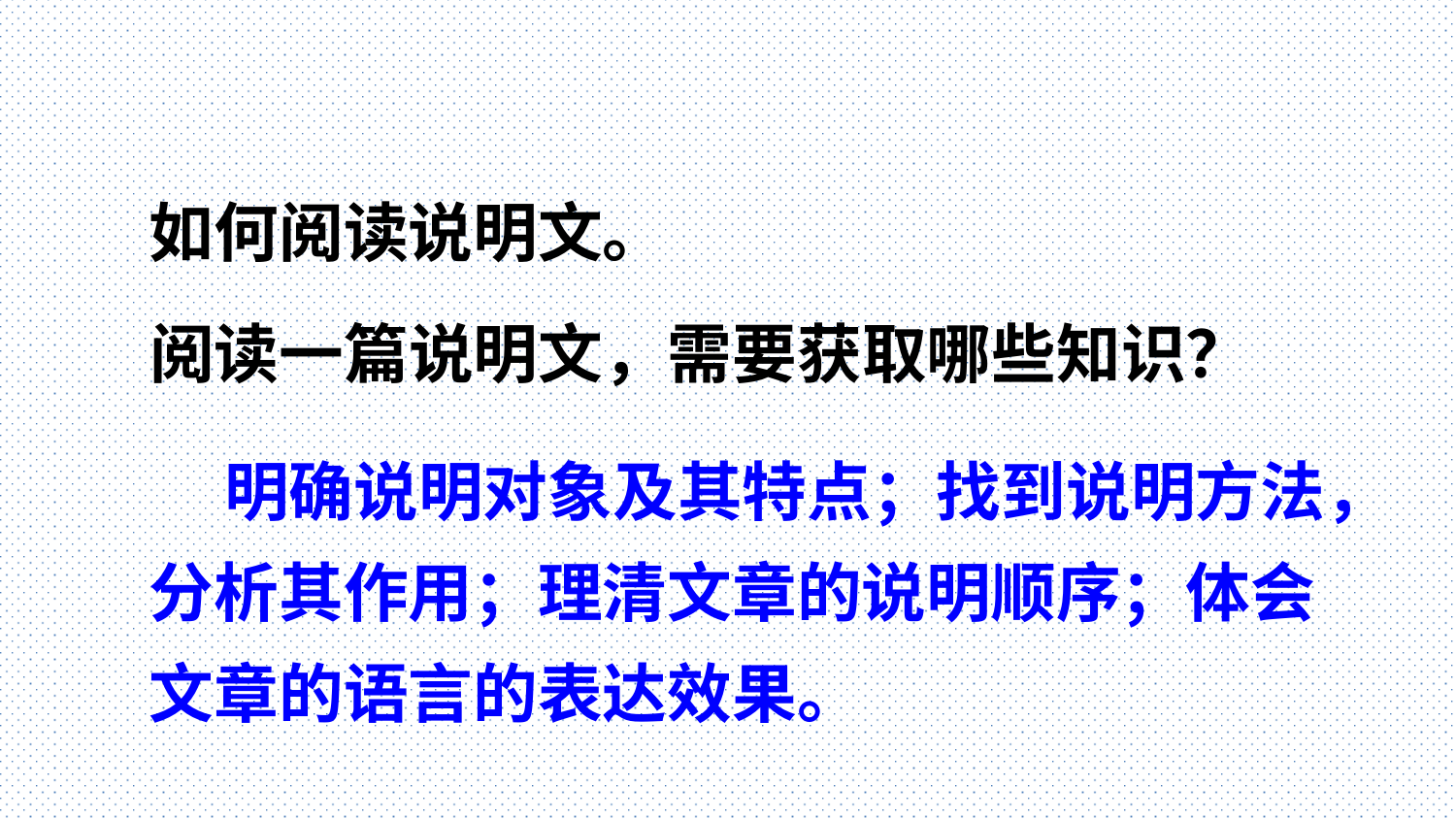

如何阅读说明文。
阅读一篇说明文，需要获取哪些知识？
    明确说明对象及其特点；找到说明方法，分析其作用；理清文章的说明顺序；体会文章的语言的表达效果。